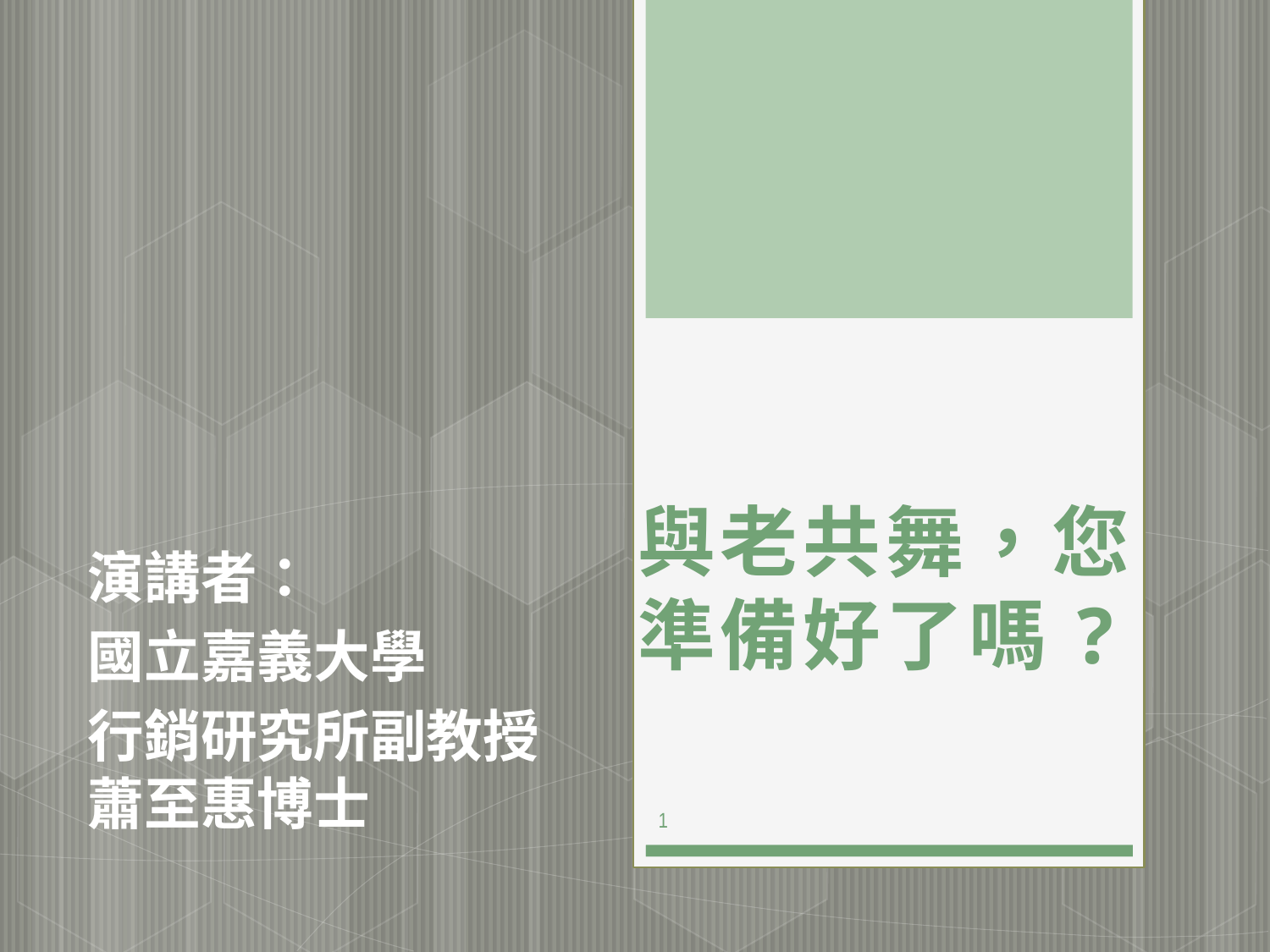

# 與老共舞，您準備好了嗎?
演講者：
國立嘉義大學
行銷研究所副教授  蕭至惠博士
1